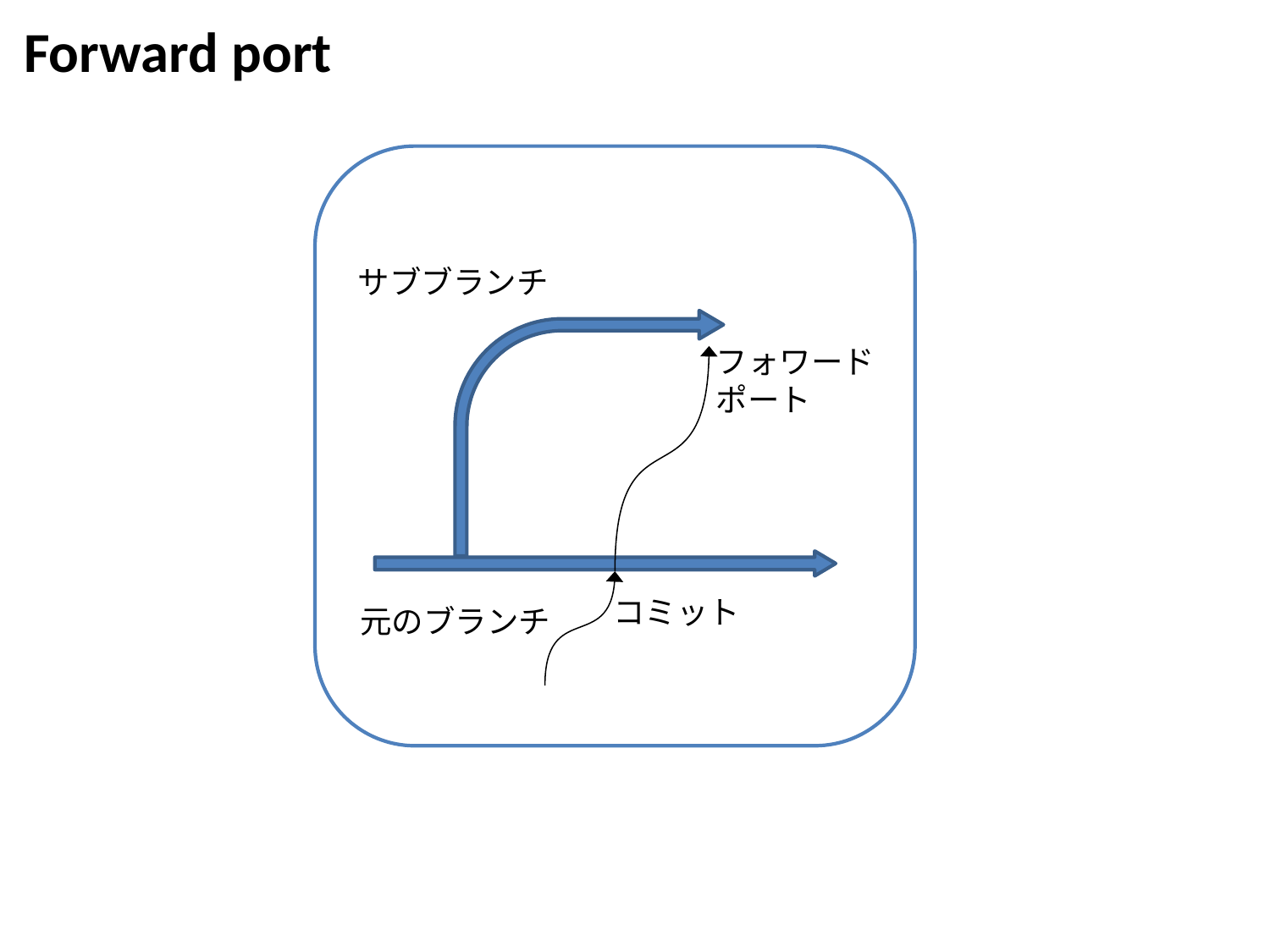

Forward port

サブブランチ

フォワード
ポート

コミット
元のブランチ